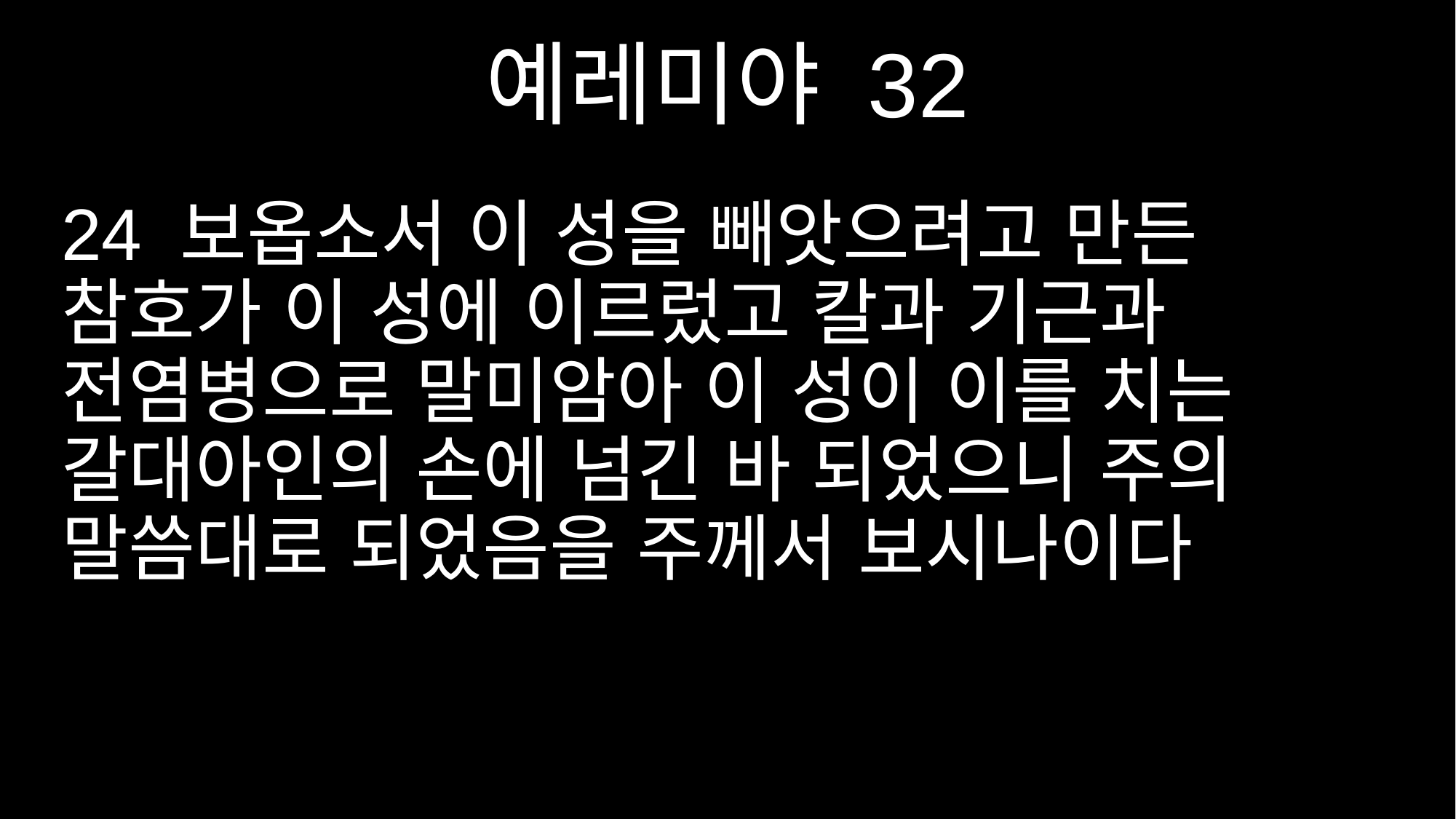

예레미야 32
24 보옵소서 이 성을 빼앗으려고 만든 참호가 이 성에 이르렀고 칼과 기근과 전염병으로 말미암아 이 성이 이를 치는 갈대아인의 손에 넘긴 바 되었으니 주의 말씀대로 되었음을 주께서 보시나이다